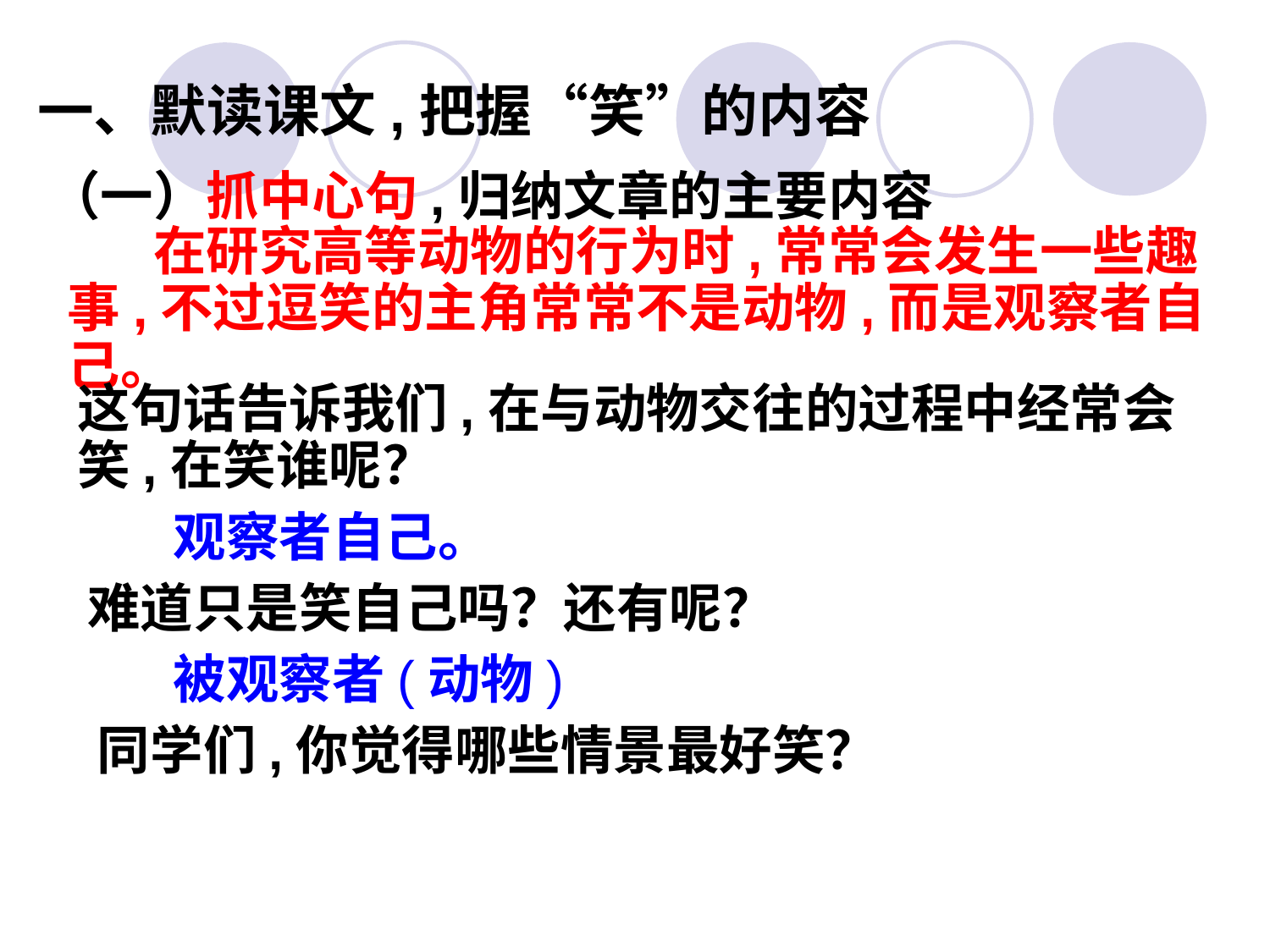

一、默读课文,把握“笑”的内容
（一）抓中心句,归纳文章的主要内容
   在研究高等动物的行为时,常常会发生一些趣事,不过逗笑的主角常常不是动物,而是观察者自己。
这句话告诉我们,在与动物交往的过程中经常会笑,在笑谁呢？
   观察者自己。
难道只是笑自己吗？还有呢？
   被观察者(动物)
同学们,你觉得哪些情景最好笑？